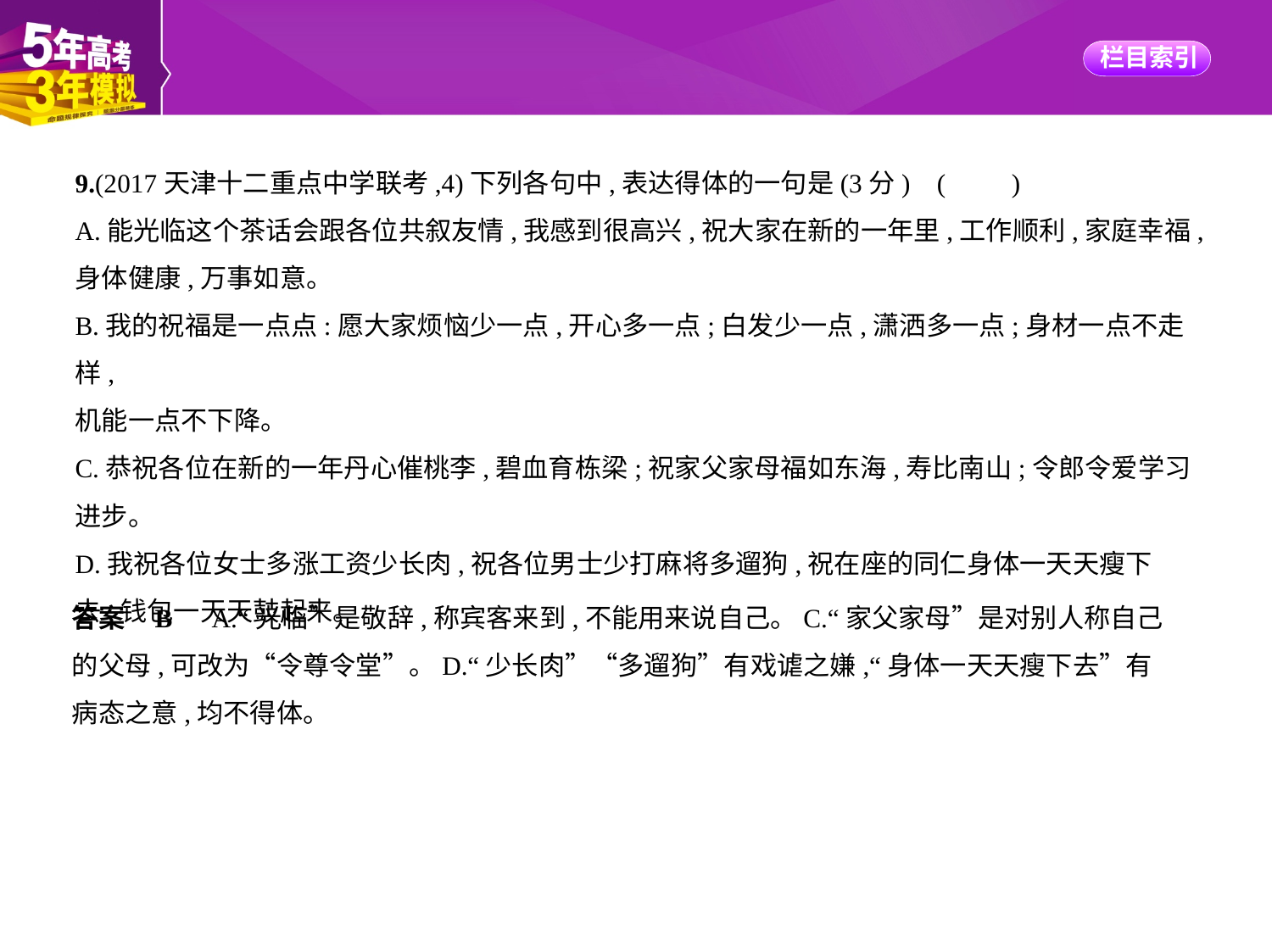

9.(2017天津十二重点中学联考,4)下列各句中,表达得体的一句是(3分) (　　)
A.能光临这个茶话会跟各位共叙友情,我感到很高兴,祝大家在新的一年里,工作顺利,家庭幸福,
身体健康,万事如意。
B.我的祝福是一点点:愿大家烦恼少一点,开心多一点;白发少一点,潇洒多一点;身材一点不走样,
机能一点不下降。
C.恭祝各位在新的一年丹心催桃李,碧血育栋梁;祝家父家母福如东海,寿比南山;令郎令爱学习
进步。
D.我祝各位女士多涨工资少长肉,祝各位男士少打麻将多遛狗,祝在座的同仁身体一天天瘦下
去,钱包一天天鼓起来。
答案    B　A.“光临”是敬辞,称宾客来到,不能用来说自己。C.“家父家母”是对别人称自己
的父母,可改为“令尊令堂”。D.“少长肉”“多遛狗”有戏谑之嫌,“身体一天天瘦下去”有
病态之意,均不得体。